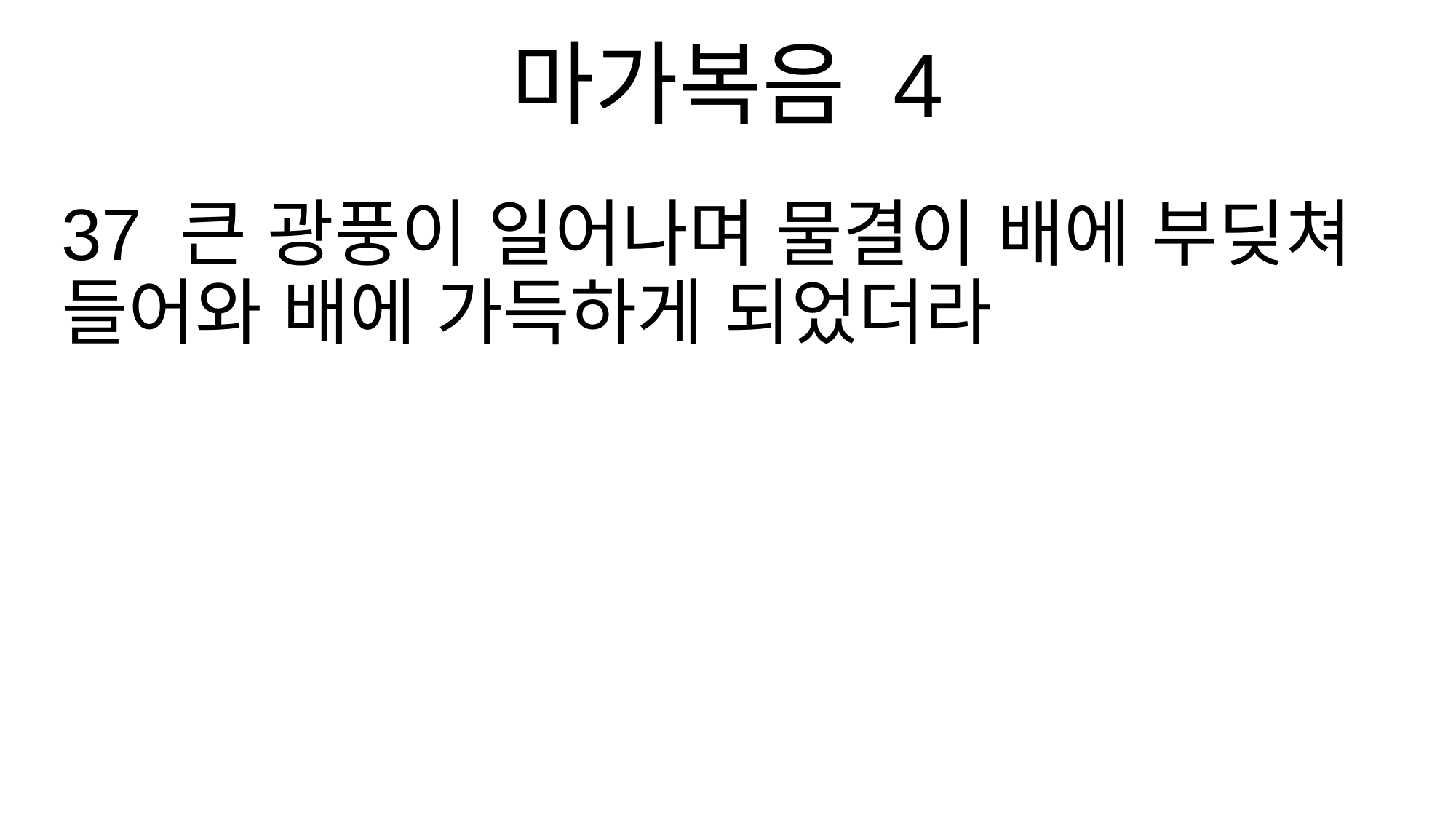

마가복음 4
37 큰 광풍이 일어나며 물결이 배에 부딪쳐 들어와 배에 가득하게 되었더라